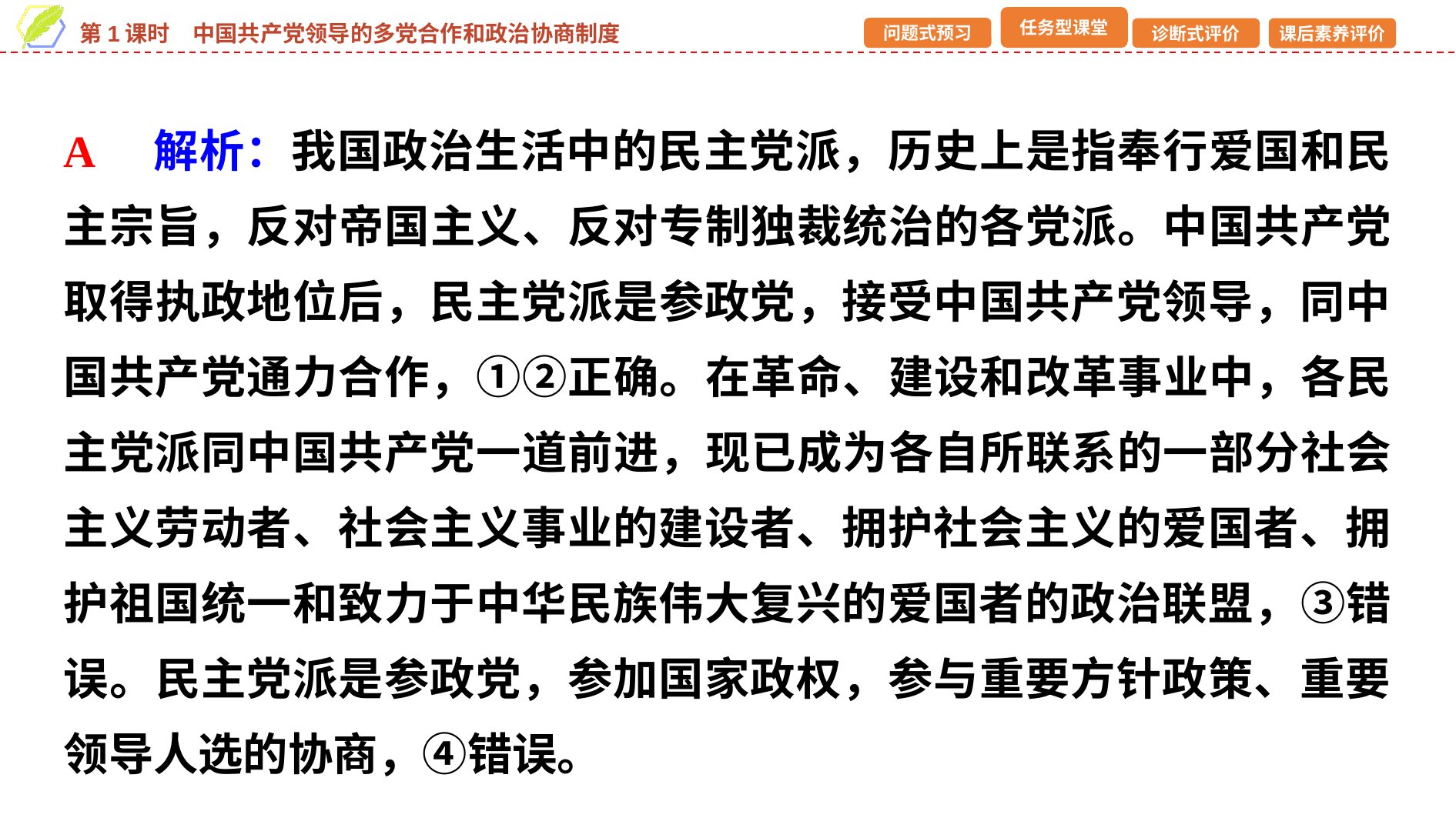

A　解析：我国政治生活中的民主党派，历史上是指奉行爱国和民主宗旨，反对帝国主义、反对专制独裁统治的各党派。中国共产党取得执政地位后，民主党派是参政党，接受中国共产党领导，同中国共产党通力合作，①②正确。在革命、建设和改革事业中，各民主党派同中国共产党一道前进，现已成为各自所联系的一部分社会主义劳动者、社会主义事业的建设者、拥护社会主义的爱国者、拥护祖国统一和致力于中华民族伟大复兴的爱国者的政治联盟，③错误。民主党派是参政党，参加国家政权，参与重要方针政策、重要领导人选的协商，④错误。